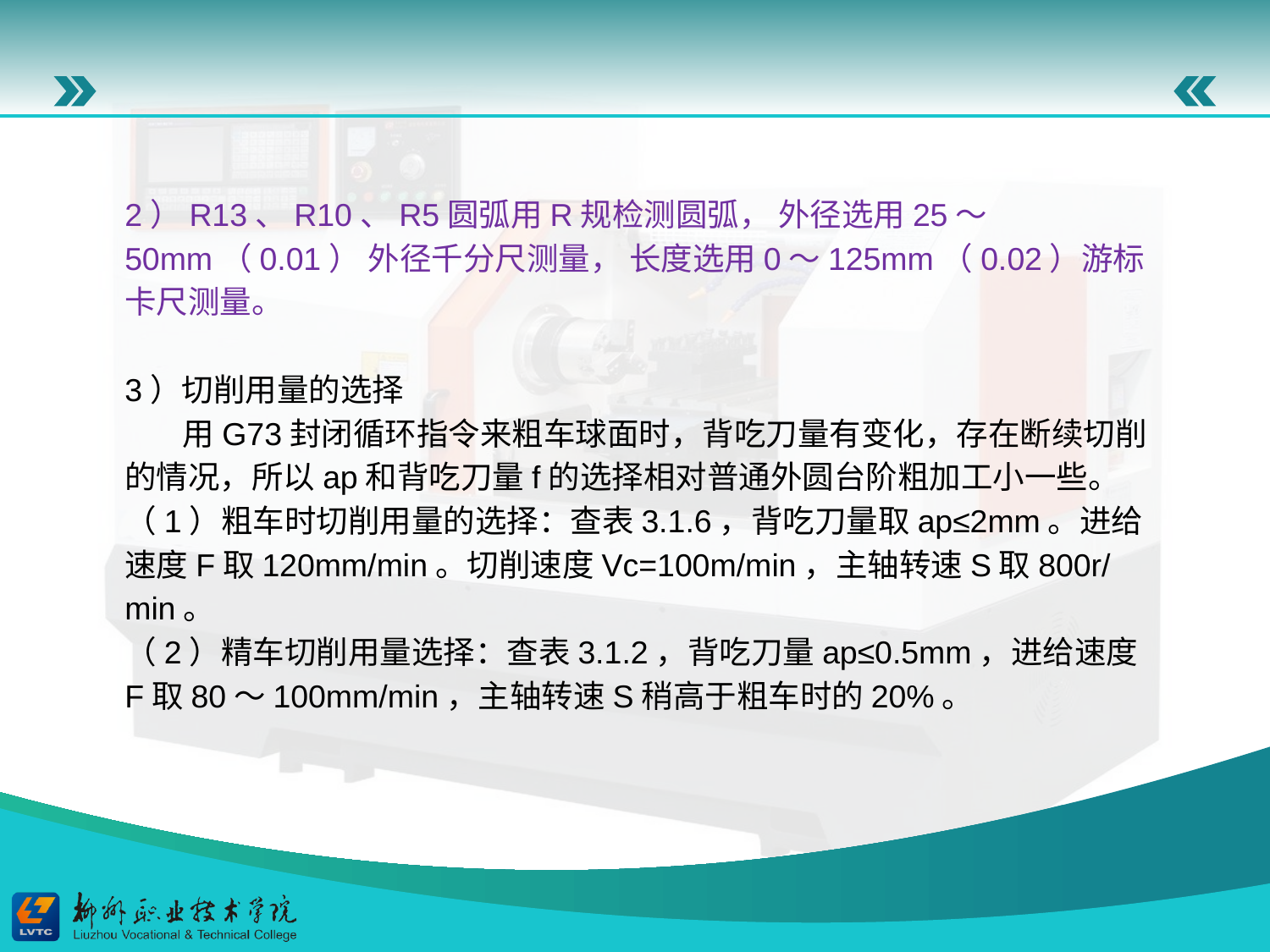

2）R13、R10、R5圆弧用R规检测圆弧， 外径选用25～50mm（0.01） 外径千分尺测量， 长度选用0～125mm（0.02）游标卡尺测量。

3）切削用量的选择
       用G73封闭循环指令来粗车球面时，背吃刀量有变化，存在断续切削的情况，所以ap和背吃刀量f的选择相对普通外圆台阶粗加工小一些。
（1）粗车时切削用量的选择：查表3.1.6，背吃刀量取ap≤2mm。进给速度F取120mm/min。切削速度Vc=100m/min，主轴转速S取800r/min。
（2）精车切削用量选择：查表3.1.2，背吃刀量ap≤0.5mm，进给速度F取80～100mm/min，主轴转速S稍高于粗车时的20%。